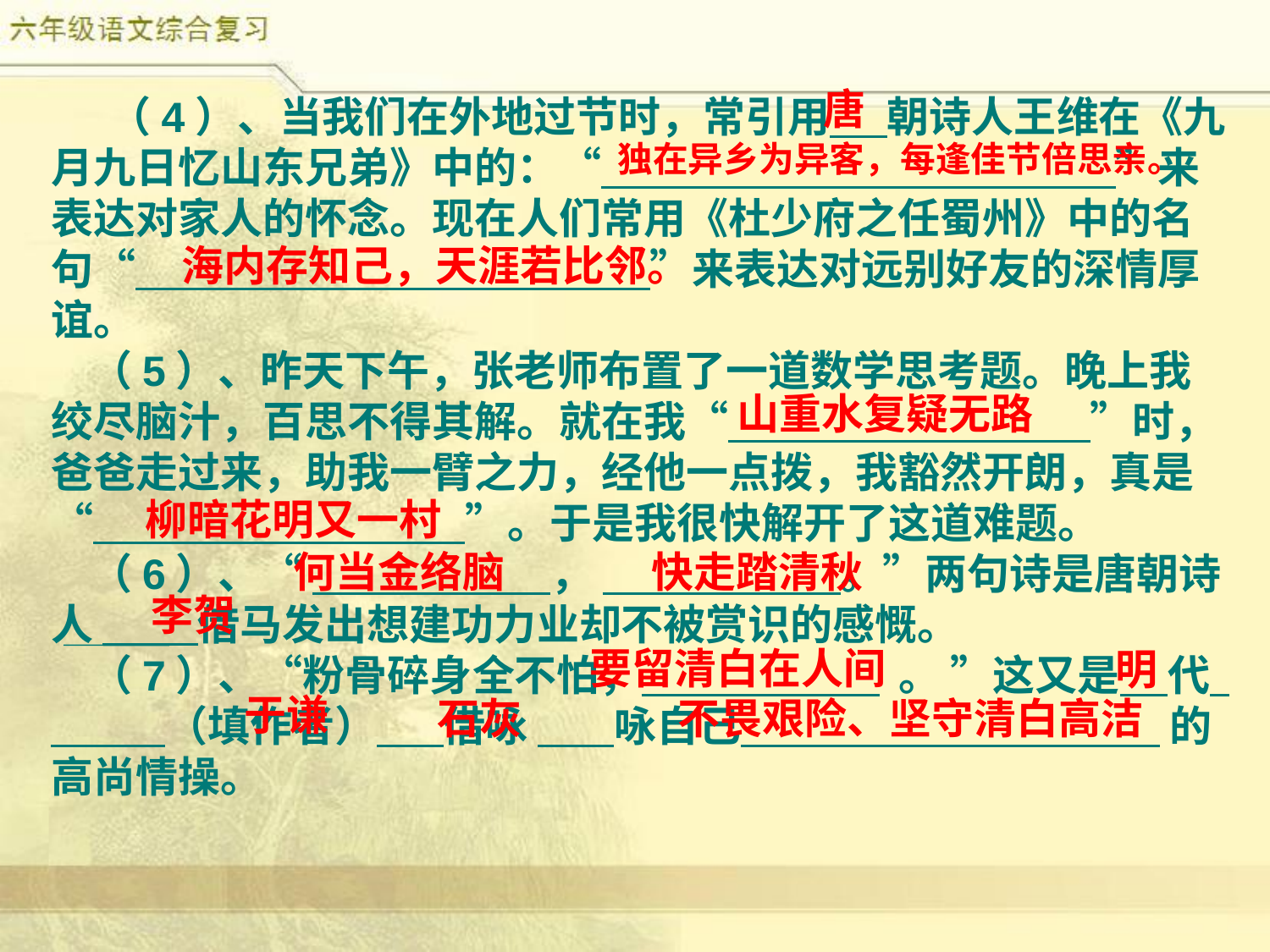

唐
     （4）、当我们在外地过节时，常引用      朝诗人王维在《九月九日忆山东兄弟》中的：“                                                      ”来表达对家人的怀念。现在人们常用《杜少府之任蜀州》中的名句“                                                      ”来表达对远别好友的深情厚谊。
   （5）、昨天下午，张老师布置了一道数学思考题。晚上我绞尽脑汁，百思不得其解。就在我“                                      ”时，爸爸走过来，助我一臂之力，经他一点拨，我豁然开朗，真是“                                       ”。于是我很快解开了这道难题。
   （6）、“                          ，                          。”两句诗是唐朝诗人           借马发出想建功力业却不被赏识的感慨。
   （7）、“粉骨碎身全不怕，                           。 ”这又是     代               （填作者）       借咏         咏自己                                             的高尚情操。
独在异乡为异客，每逢佳节倍思亲。
海内存知己，天涯若比邻。
山重水复疑无路
柳暗花明又一村
何当金络脑
快走踏清秋
李贺
要留清白在人间
明

于谦
石灰
不畏艰险、坚守清白高洁